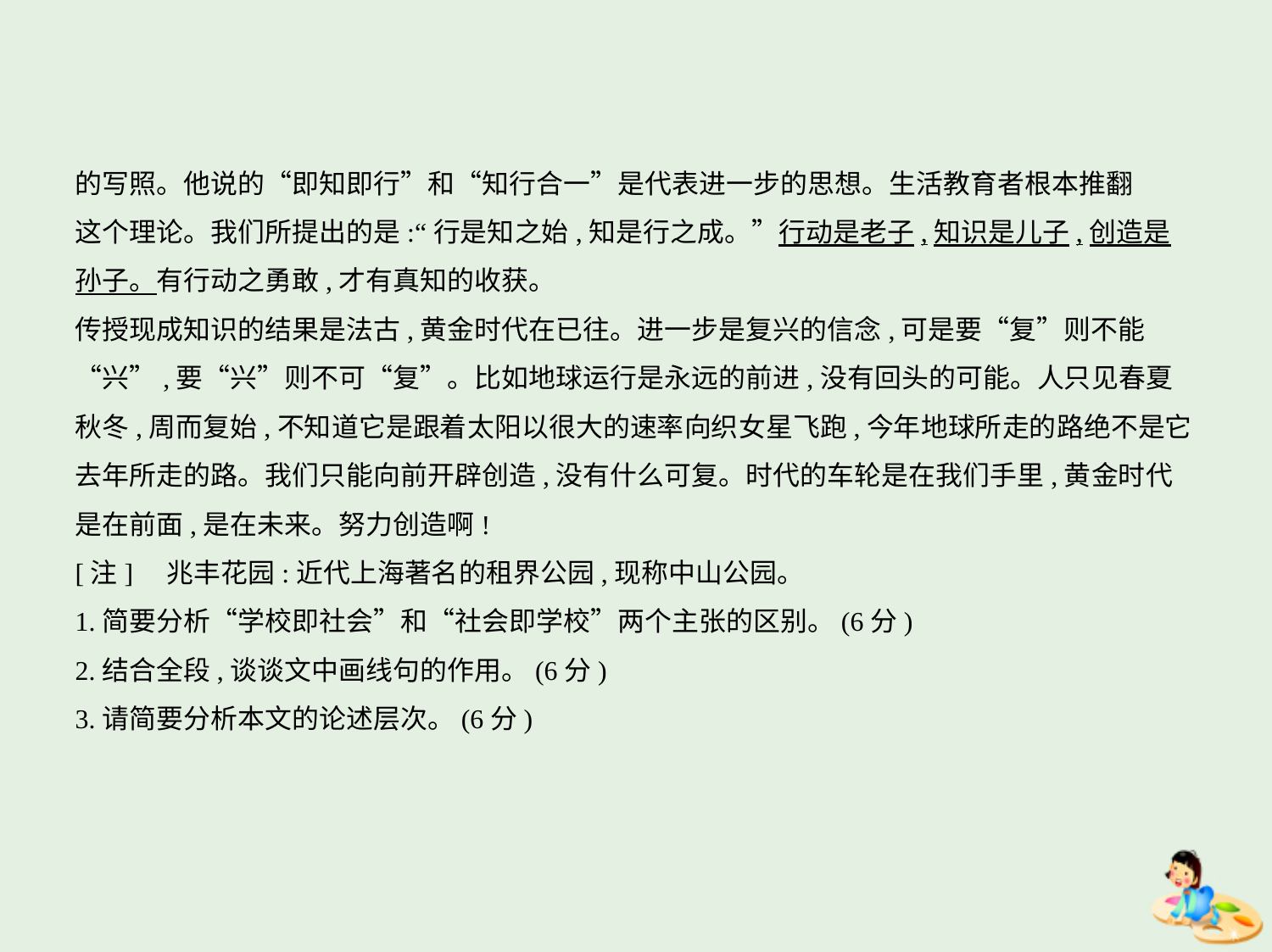

的写照。他说的“即知即行”和“知行合一”是代表进一步的思想。生活教育者根本推翻
这个理论。我们所提出的是:“行是知之始,知是行之成。”行动是老子,知识是儿子,创造是
孙子。有行动之勇敢,才有真知的收获。
传授现成知识的结果是法古,黄金时代在已往。进一步是复兴的信念,可是要“复”则不能
“兴”,要“兴”则不可“复”。比如地球运行是永远的前进,没有回头的可能。人只见春夏
秋冬,周而复始,不知道它是跟着太阳以很大的速率向织女星飞跑,今年地球所走的路绝不是它
去年所走的路。我们只能向前开辟创造,没有什么可复。时代的车轮是在我们手里,黄金时代
是在前面,是在未来。努力创造啊!
[注]    兆丰花园:近代上海著名的租界公园,现称中山公园。
1.简要分析“学校即社会”和“社会即学校”两个主张的区别。(6分)
2.结合全段,谈谈文中画线句的作用。(6分)
3.请简要分析本文的论述层次。(6分)